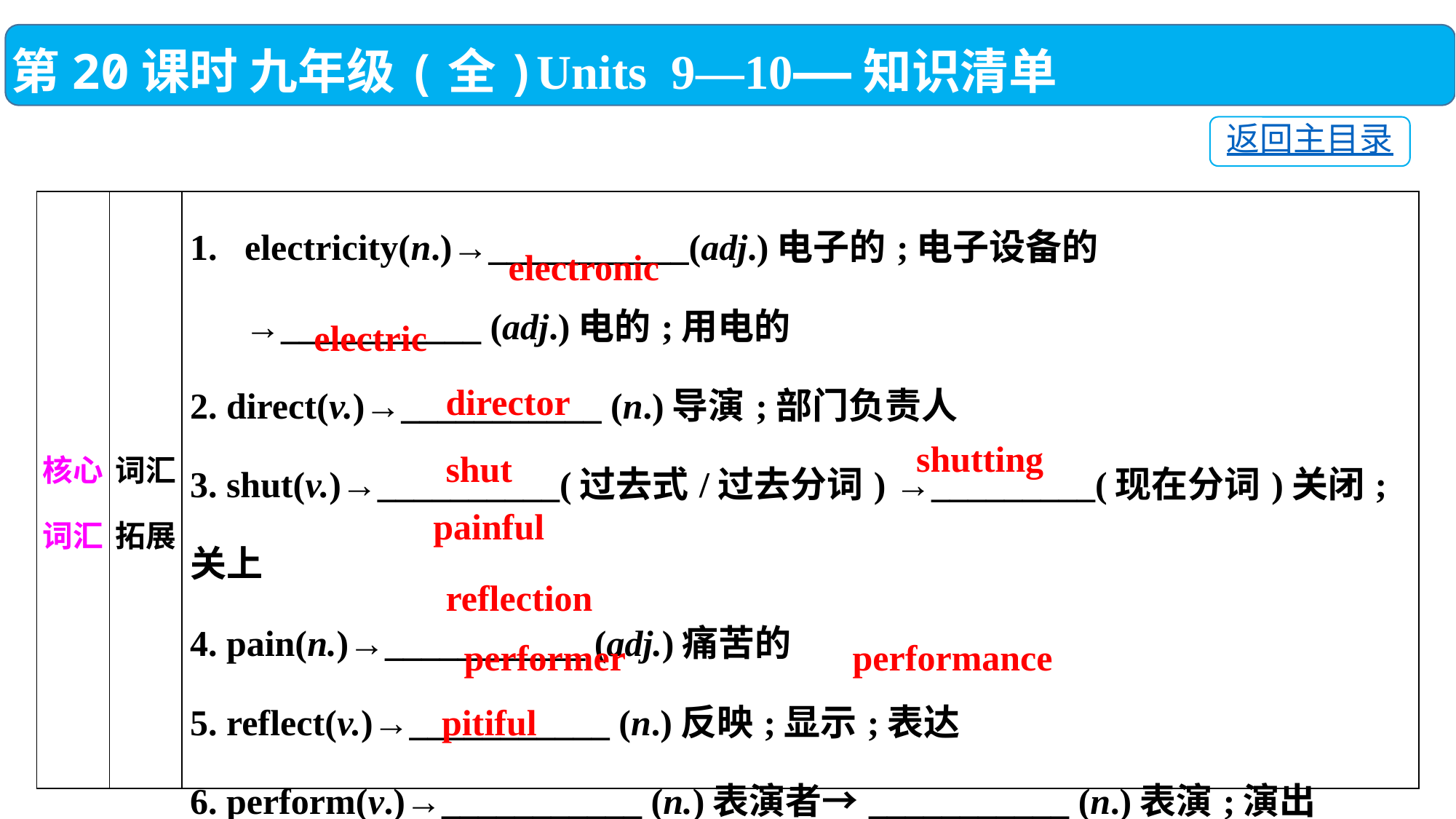

第20课时 九年级(全)Units  9—10——知识清单
返回主目录
| 核心词汇 | 词汇拓展 | electricity(n.)→\_\_\_\_\_\_\_\_\_\_\_(adj.)电子的;电子设备的 →\_\_\_\_\_\_\_\_\_\_\_ (adj.)电的;用电的 2. direct(v.)→\_\_\_\_\_\_\_\_\_\_\_ (n.)导演;部门负责人 3. shut(v.)→\_\_\_\_\_\_\_\_\_\_(过去式/过去分词) →\_\_\_\_\_\_\_\_\_(现在分词)关闭;关上 4. pain(n.)→\_\_\_\_\_\_\_\_\_\_\_ (adj.)痛苦的 5. reflect(v.)→\_\_\_\_\_\_\_\_\_\_\_ (n.)反映;显示;表达 6. perform(v.)→\_\_\_\_\_\_\_\_\_\_\_ (n.)表演者→\_\_\_\_\_\_\_\_\_\_\_ (n.)表演;演出 7. pity(n.)→\_\_\_\_\_\_\_\_\_\_\_ (adj.)可怜的;令人同情的 |
| --- | --- | --- |

electronic
electric
director
shutting
shut
painful
reflection
performance
performer
pitiful